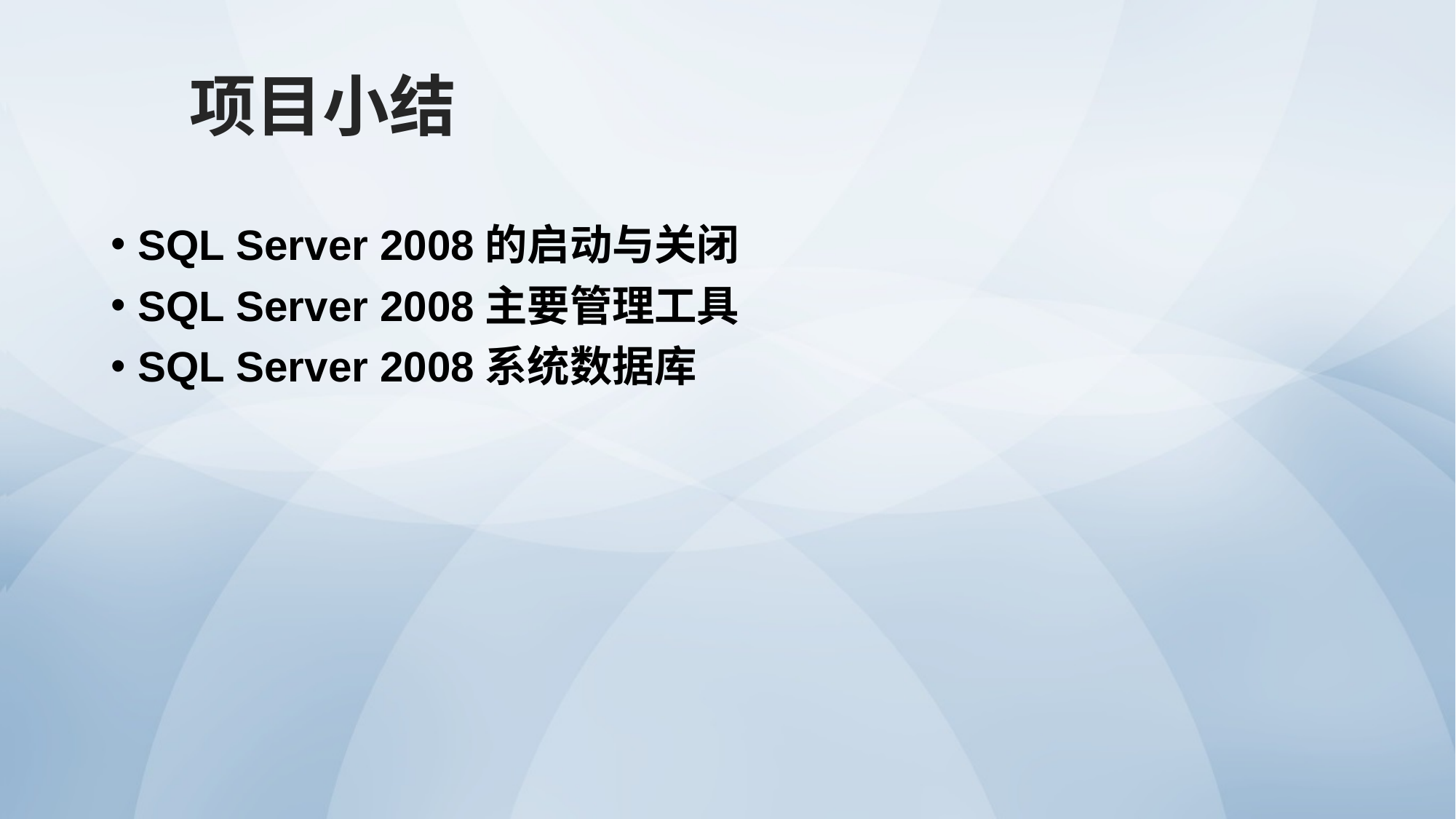

项目小结
SQL Server 2008的启动与关闭
SQL Server 2008主要管理工具
SQL Server 2008系统数据库